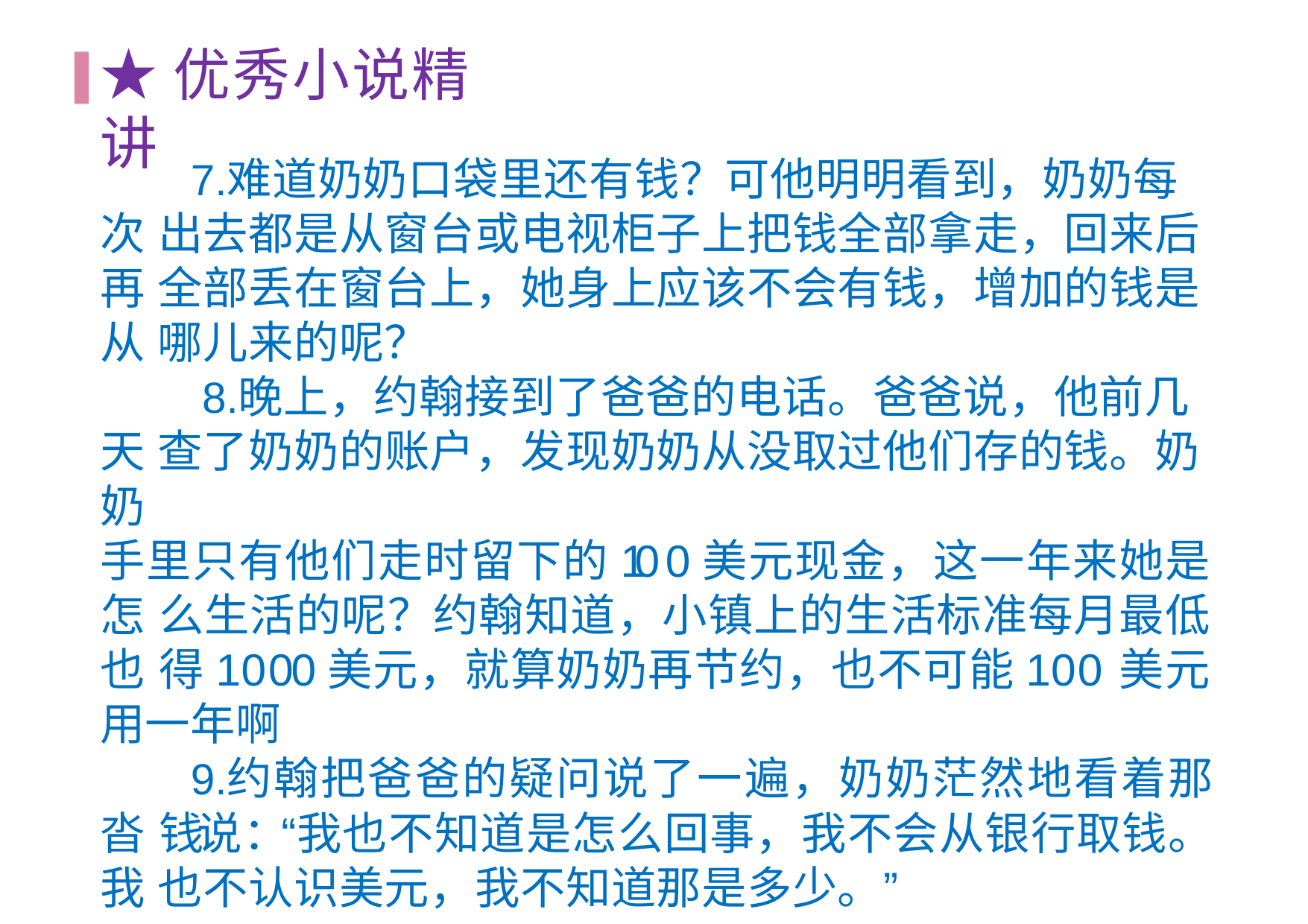

# ★优秀⼩说精讲

难道奶奶⼝袋⾥还有钱？可他明明看到，奶奶每次 出去都是从窗台或电视柜⼦上把钱全部拿⾛，回来后再 全部丢在窗台上，她⾝上应该不会有钱，增加的钱是从 哪⼉来的呢？
晚上，约翰接到了爸爸的电话。爸爸说，他前⼏天 查了奶奶的账户，发现奶奶从没取过他们存的钱。奶奶
⼿⾥只有他们⾛时留下的10  0美元现⾦，这⼀年来她是怎 么⽣活的呢？约翰知道，⼩镇上的⽣活标准每⽉最低也 得10   0 0美元，就算奶奶再节约，也不可能10  0 美元⽤⼀年啊
约翰把爸爸的疑问说了⼀遍，奶奶茫然地看着那沓 钱说：“我也不知道是怎么回事，我不会从银⾏取钱。我 也不认识美元，我不知道那是多少。”